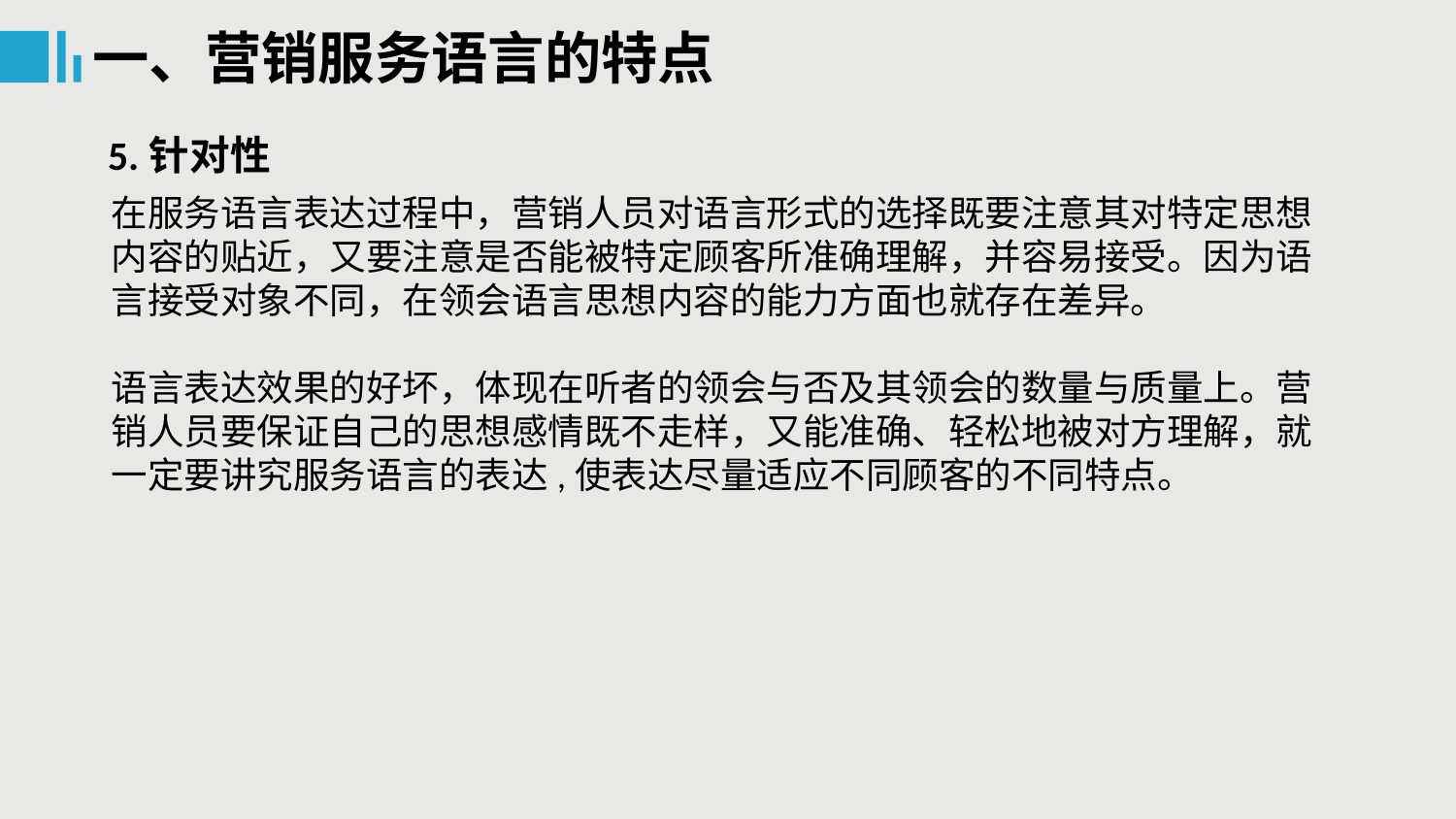

一、营销服务语言的特点

5.针对性
在服务语言表达过程中，营销人员对语言形式的选择既要注意其对特定思想内容的贴近，又要注意是否能被特定顾客所准确理解，并容易接受。因为语言接受对象不同，在领会语言思想内容的能力方面也就存在差异。

语言表达效果的好坏，体现在听者的领会与否及其领会的数量与质量上。营销人员要保证自己的思想感情既不走样，又能准确、轻松地被对方理解，就一定要讲究服务语言的表达,使表达尽量适应不同顾客的不同特点。